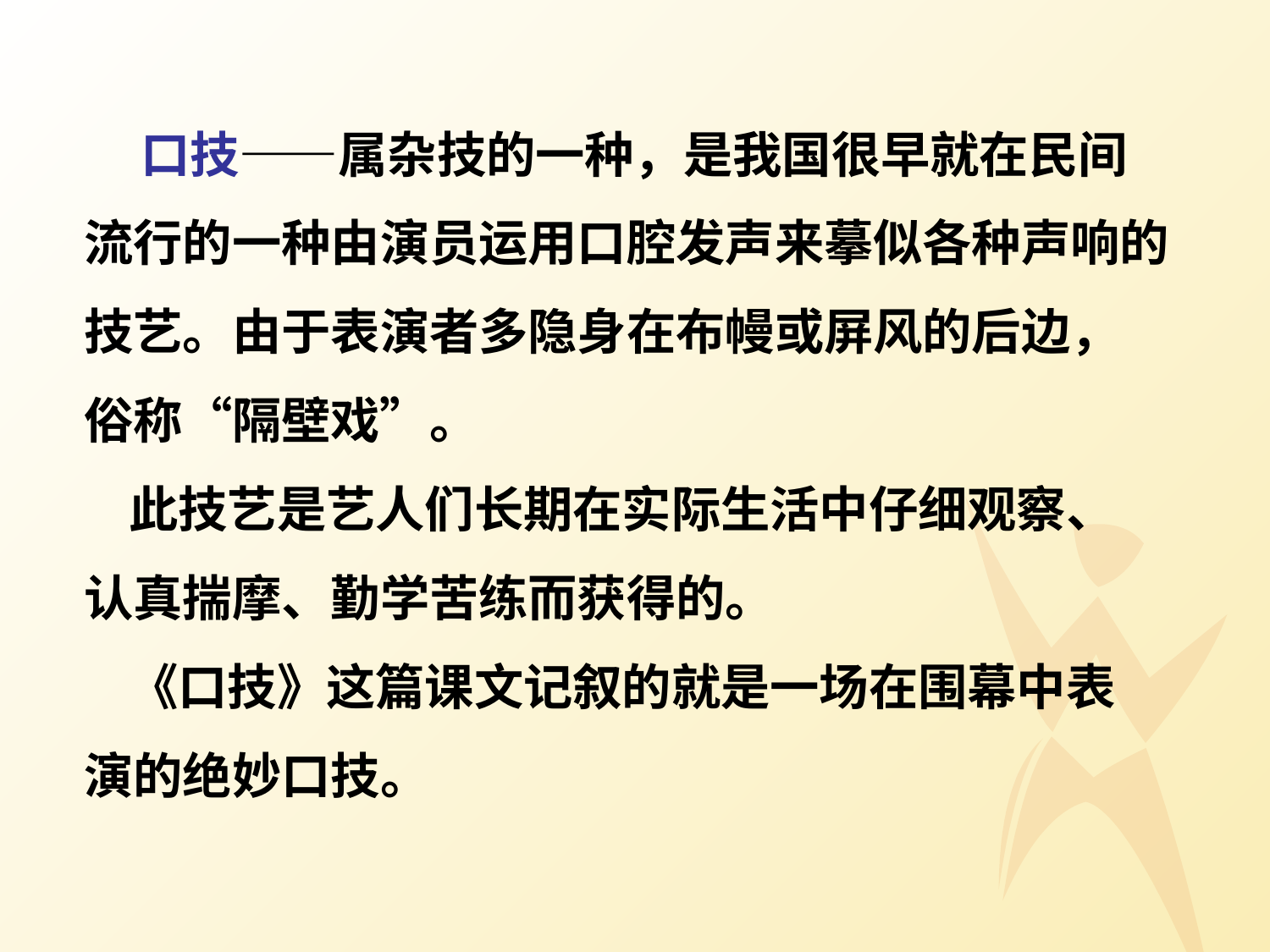

口技——属杂技的一种，是我国很早就在民间
 流行的一种由演员运用口腔发声来摹似各种声响的
 技艺。由于表演者多隐身在布幔或屏风的后边，
 俗称“隔壁戏”。
     此技艺是艺人们长期在实际生活中仔细观察、
 认真揣摩、勤学苦练而获得的。
     《口技》这篇课文记叙的就是一场在围幕中表
 演的绝妙口技。